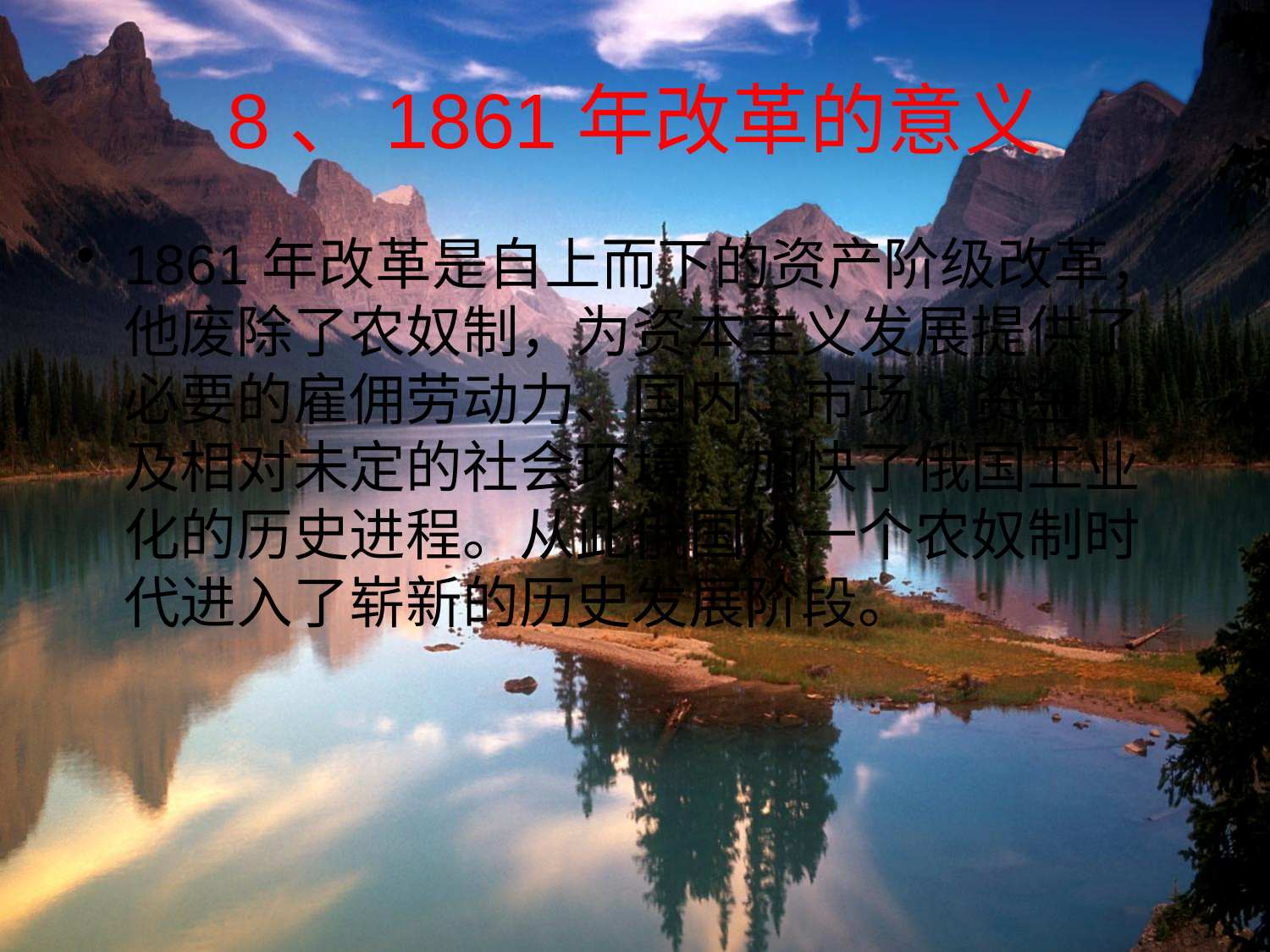

# 8、1861年改革的意义
1861年改革是自上而下的资产阶级改革，他废除了农奴制，为资本主义发展提供了必要的雇佣劳动力、国内、市场、资金以及相对未定的社会环境，加快了俄国工业化的历史进程。从此俄国从一个农奴制时代进入了崭新的历史发展阶段。